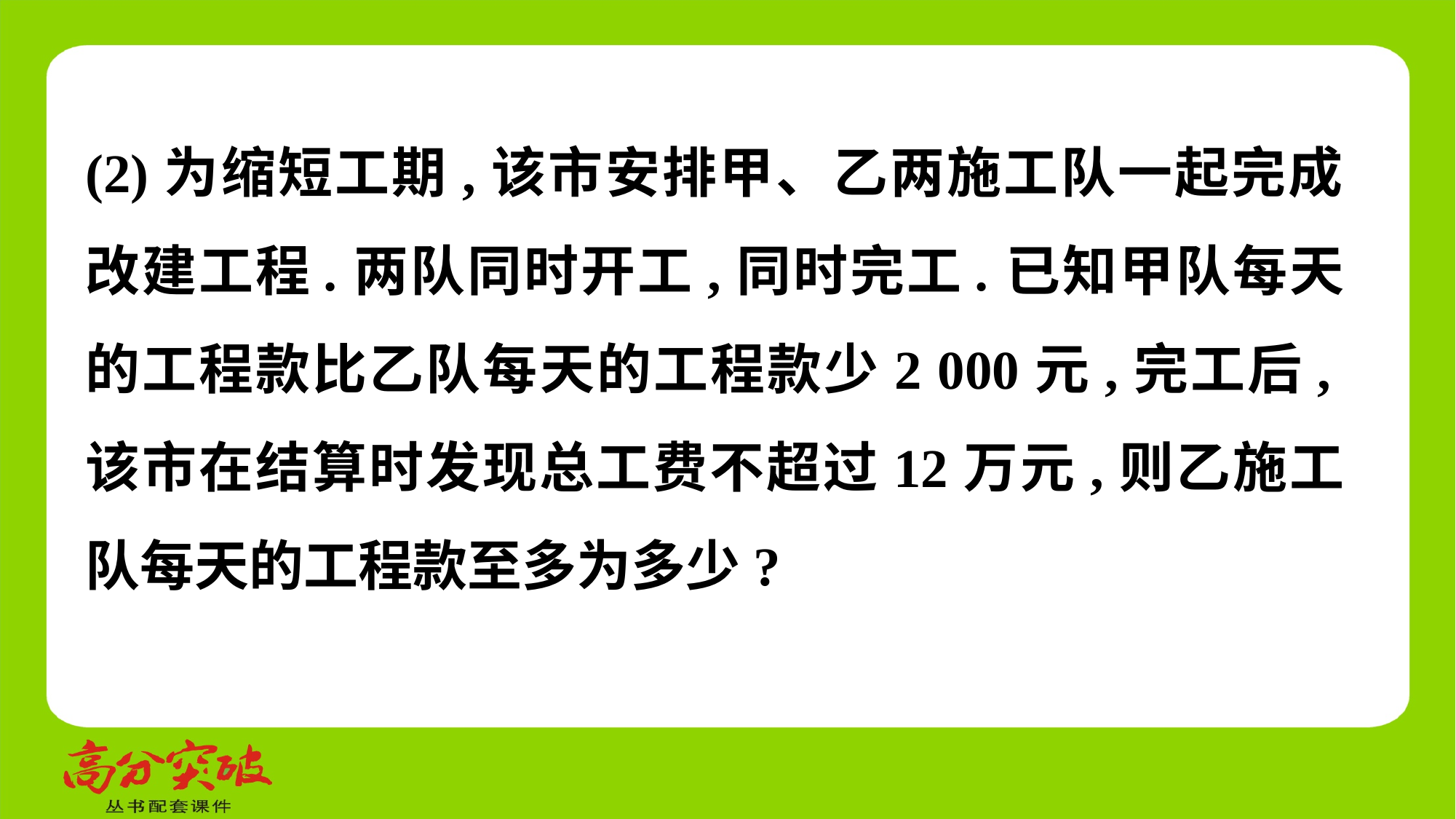

(2)为缩短工期,该市安排甲、乙两施工队一起完成改建工程.两队同时开工,同时完工.已知甲队每天的工程款比乙队每天的工程款少2 000元,完工后,该市在结算时发现总工费不超过12万元,则乙施工队每天的工程款至多为多少?